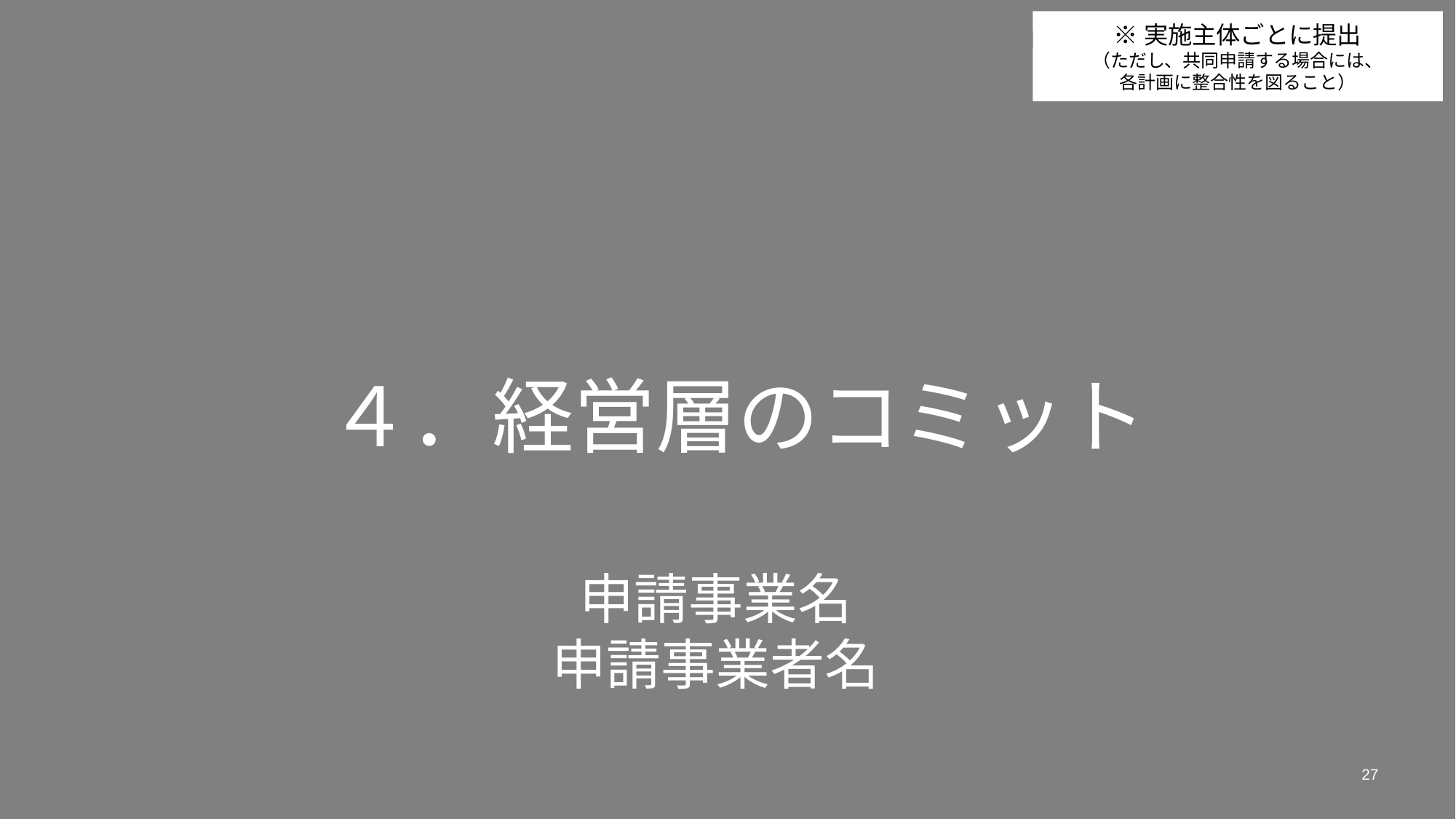

※実施主体ごとに提出
（ただし、共同申請する場合には、
各計画に整合性を図ること）
４．経営層のコミット
申請事業名
申請事業者名